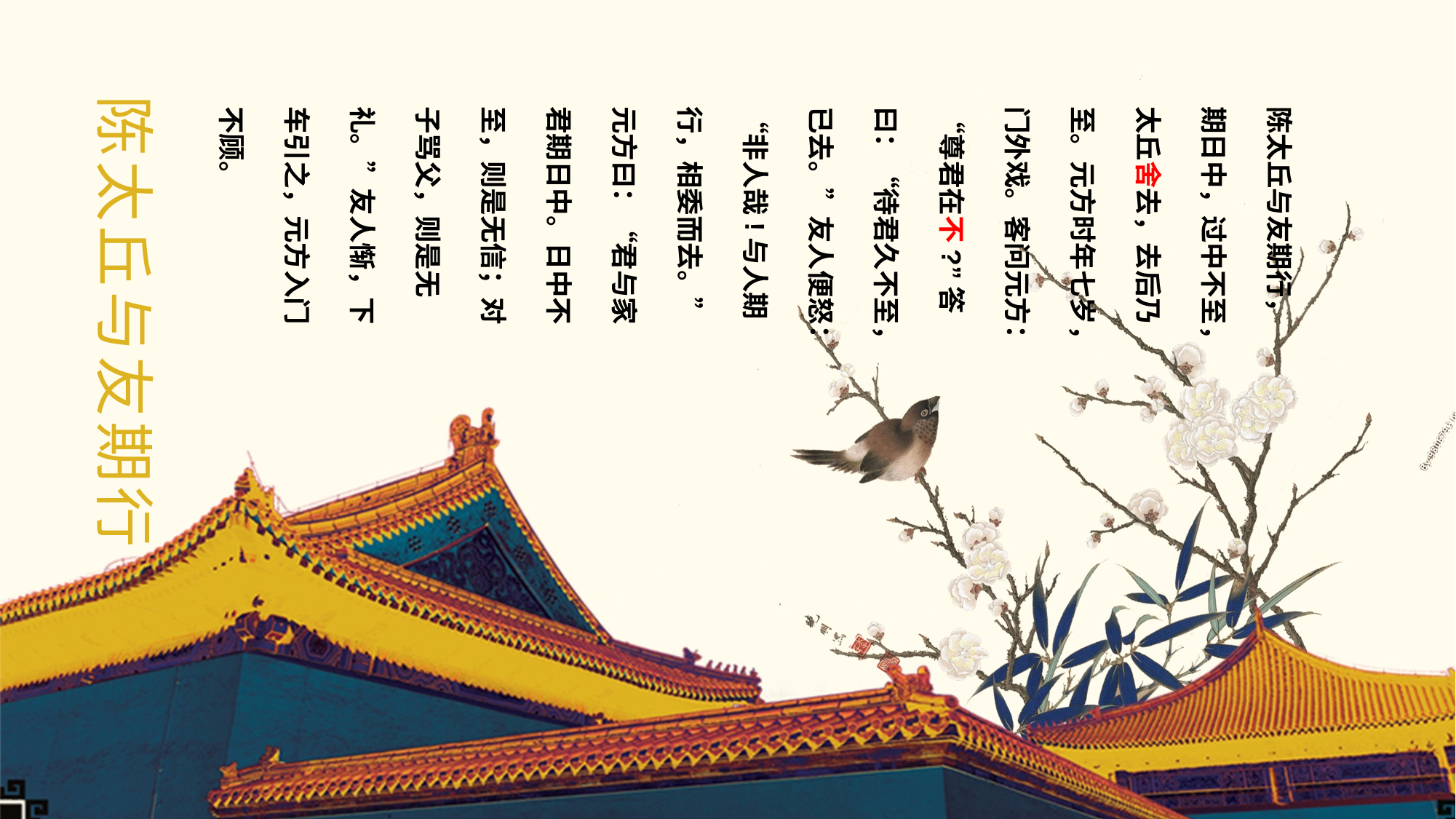

陈太丘与友期行
陈太丘与友期行，期日中，过中不至，太丘舍去，去后乃至。元方时年七岁，门外戏。客问元方：“尊君在不?”答曰：“待君久不至，已去。”友人便怒：“非人哉!与人期行，相委而去。”元方曰：“君与家君期日中。日中不至，则是无信；对子骂父，则是无礼。”友人惭，下车引之，元方入门不顾。
e7d195523061f1c0c2b73831c94a3edc981f60e396d3e182073EE1468018468A7F192AE5E5CD515B6C3125F8AF6E4EE646174E8CF0B46FD19828DCE8CDA3B3A044A74F0E769C5FA8CB87AB6FC303C8BA3785FAC64AF542475A45392D2F8775CA8396ADF9814316F4BCA66A595152145D02A78D9995D9D21073999643B7859F2D3C4C10EF3DCFD341B293B5F8E08C2DF1